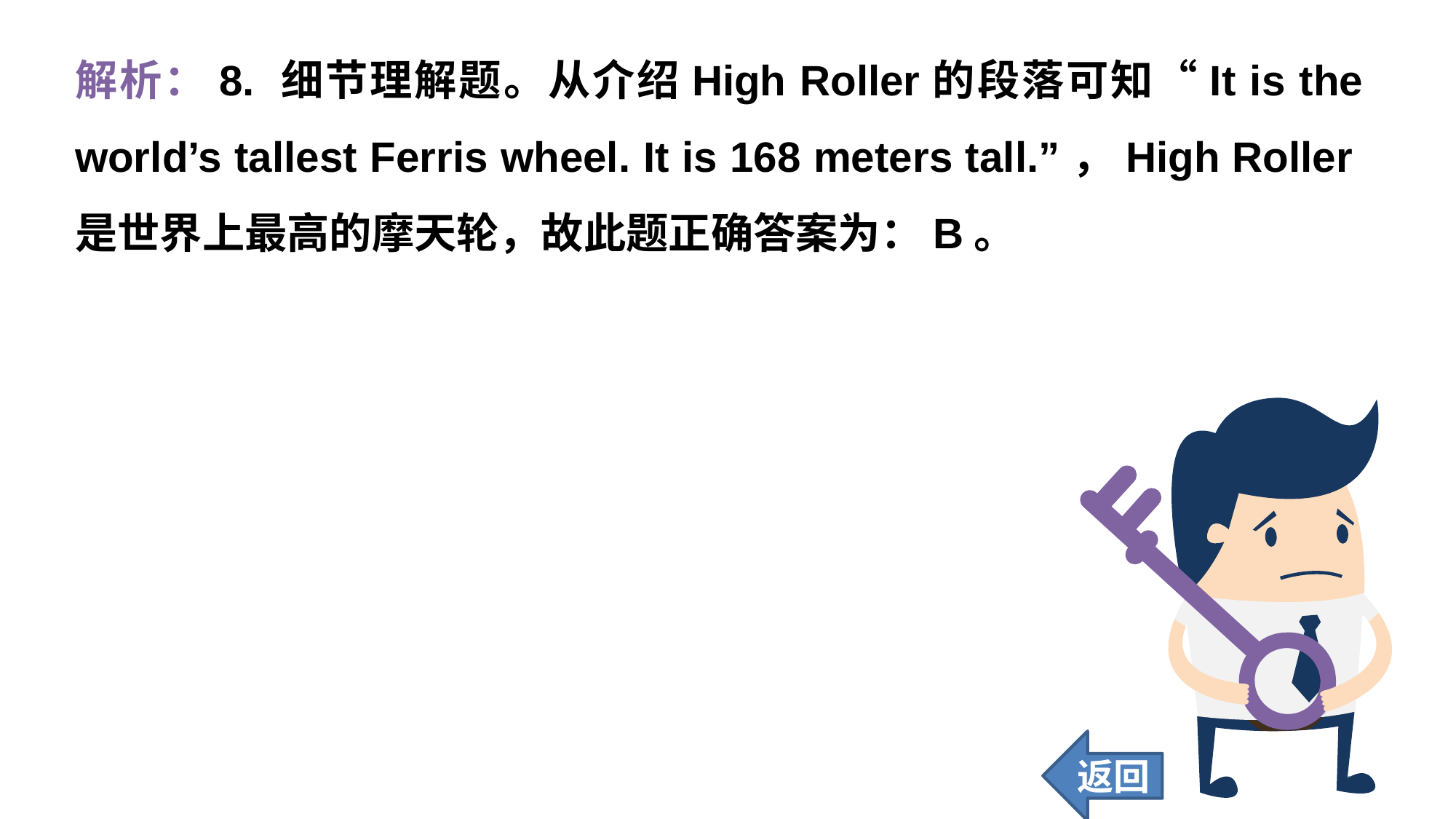

解析：8. 细节理解题。从介绍High Roller的段落可知“It is the world’s tallest Ferris wheel. It is 168 meters tall.”，High Roller是世界上最高的摩天轮，故此题正确答案为：B。

返回
176